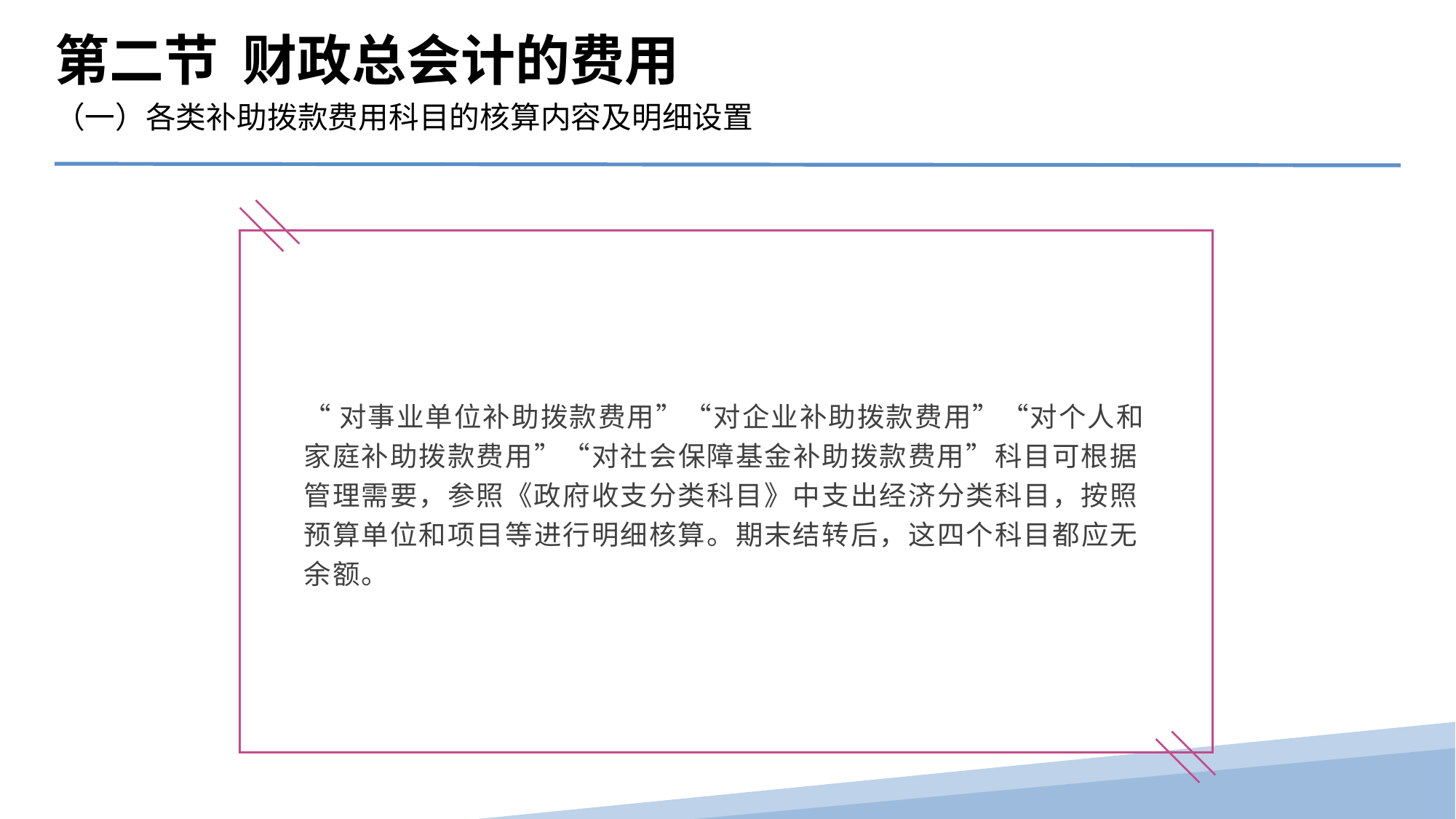

第二节  财政总会计的费用
（一）各类补助拨款费用科目的核算内容及明细设置

“对事业单位补助拨款费用”“对企业补助拨款费用”“对个人和家庭补助拨款费用”“对社会保障基金补助拨款费用”科目可根据管理需要，参照《政府收支分类科目》中支出经济分类科目，按照预算单位和项目等进行明细核算。期末结转后，这四个科目都应无余额。